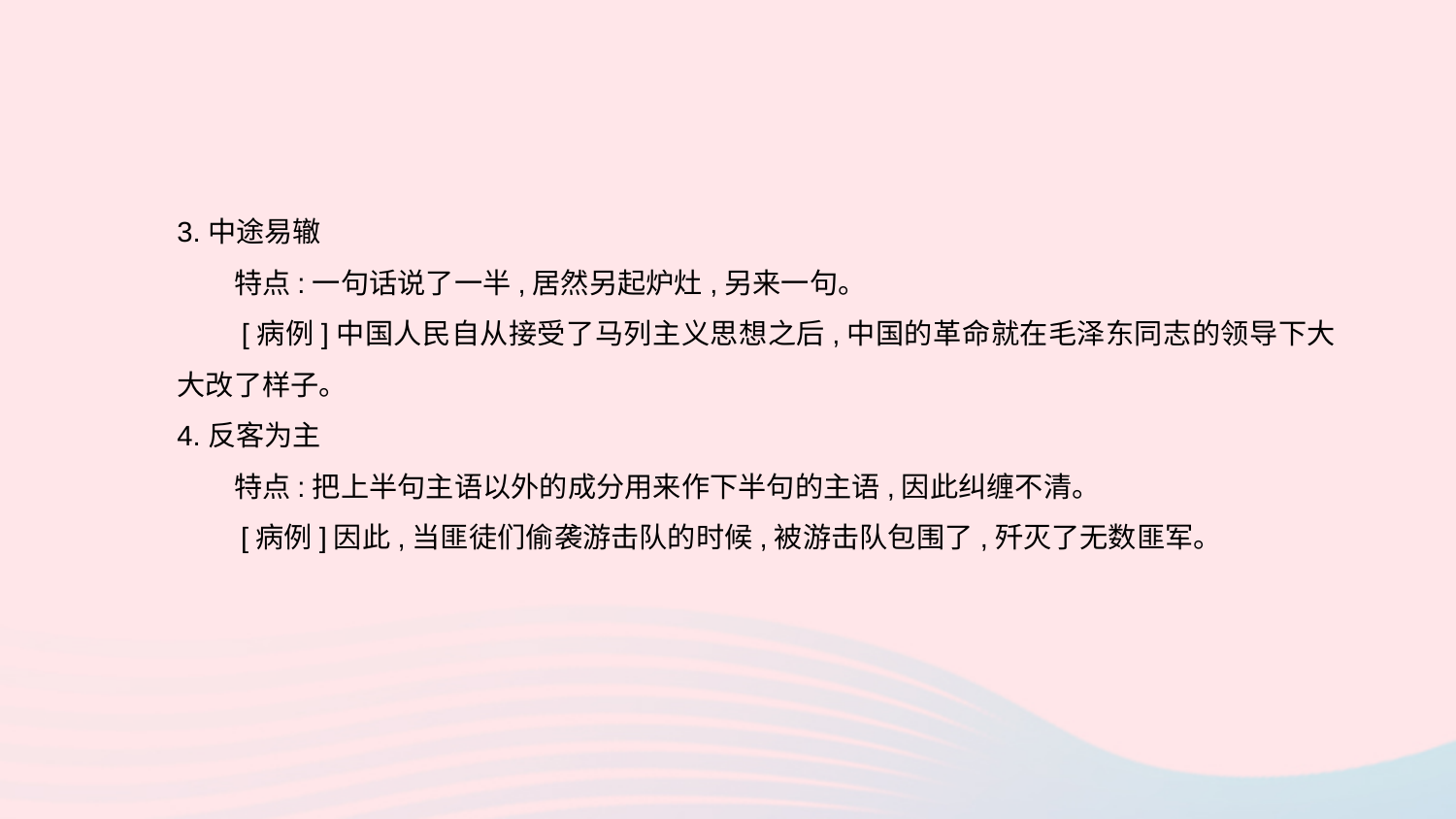

3.中途易辙
　　特点:一句话说了一半,居然另起炉灶,另来一句。
　　[病例]中国人民自从接受了马列主义思想之后,中国的革命就在毛泽东同志的领导下大大改了样子。
4.反客为主
　　特点:把上半句主语以外的成分用来作下半句的主语,因此纠缠不清。
　　[病例]因此,当匪徒们偷袭游击队的时候,被游击队包围了,歼灭了无数匪军。